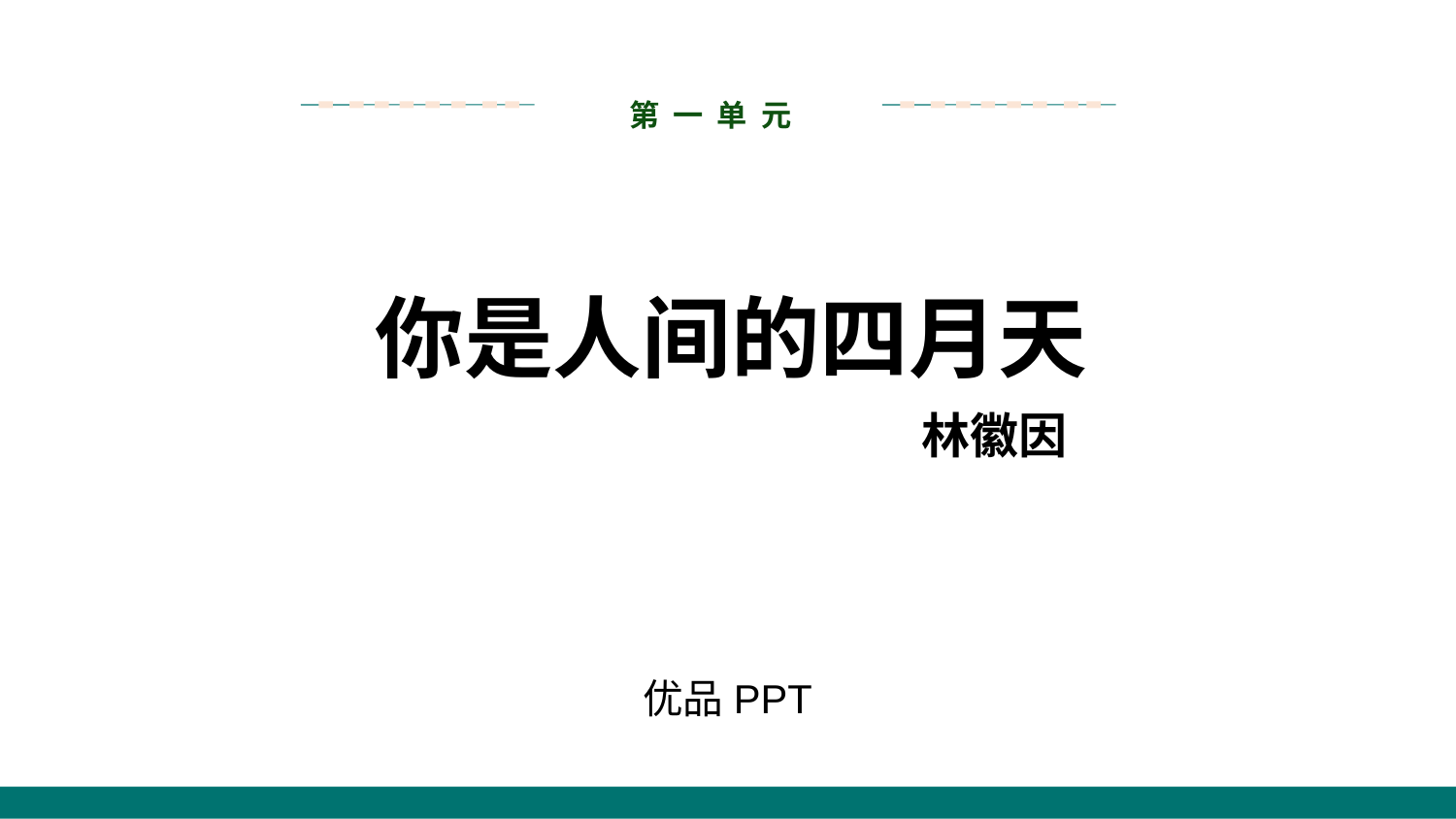

第  一  单  元

你是人间的四月天
林徽因
优品PPT